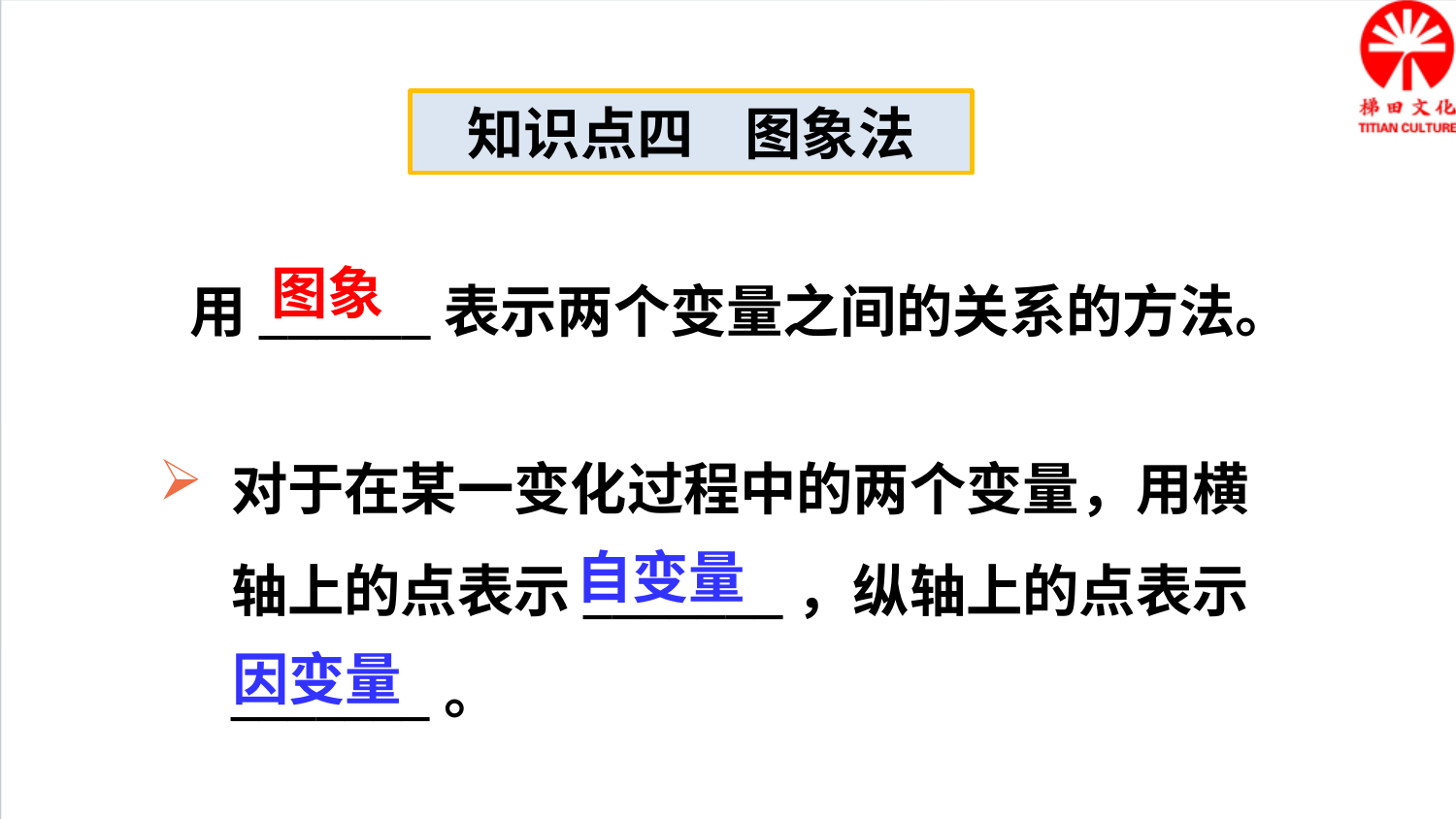

知识点四    图象法
用______表示两个变量之间的关系的方法。
图象
对于在某一变化过程中的两个变量，用横轴上的点表示_______，纵轴上的点表示_______。
自变量
因变量